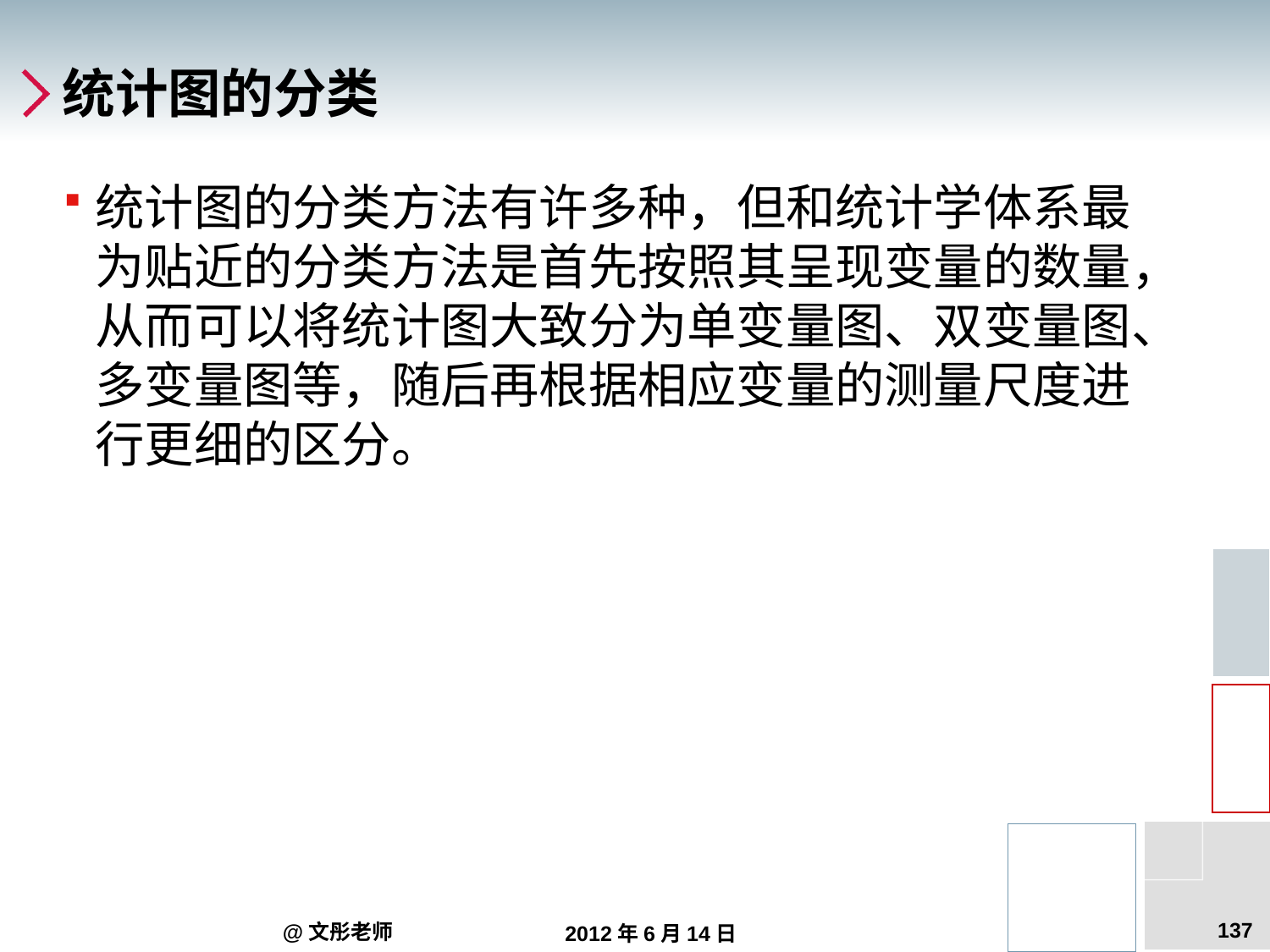

# 统计图的分类
统计图的分类方法有许多种，但和统计学体系最为贴近的分类方法是首先按照其呈现变量的数量，从而可以将统计图大致分为单变量图、双变量图、多变量图等，随后再根据相应变量的测量尺度进行更细的区分。
137
@文彤老师

2012年6月14日